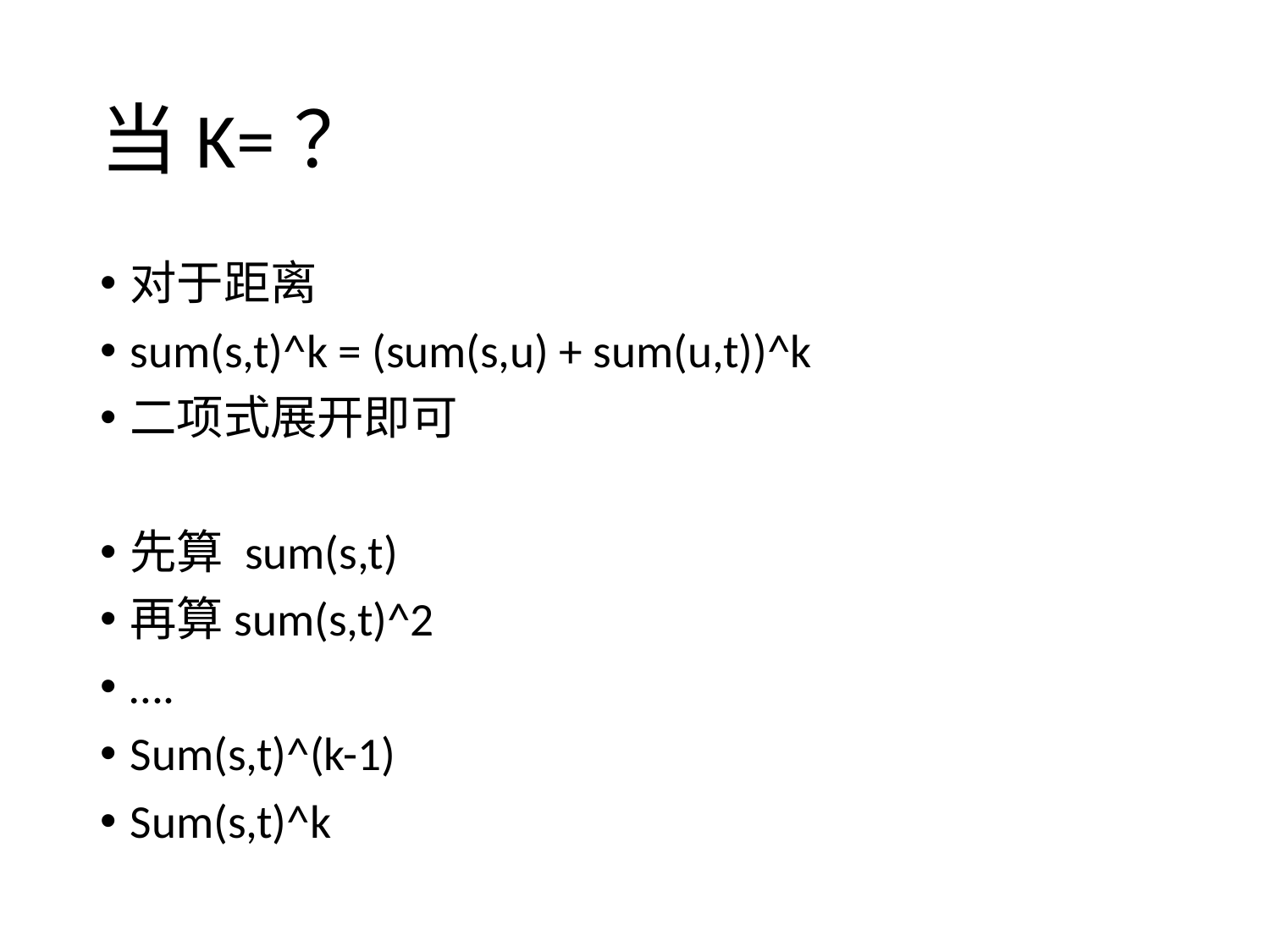

# 当K=？
对于距离
sum(s,t)^k = (sum(s,u) + sum(u,t))^k
二项式展开即可

先算 sum(s,t)
再算sum(s,t)^2
….
Sum(s,t)^(k-1)
Sum(s,t)^k